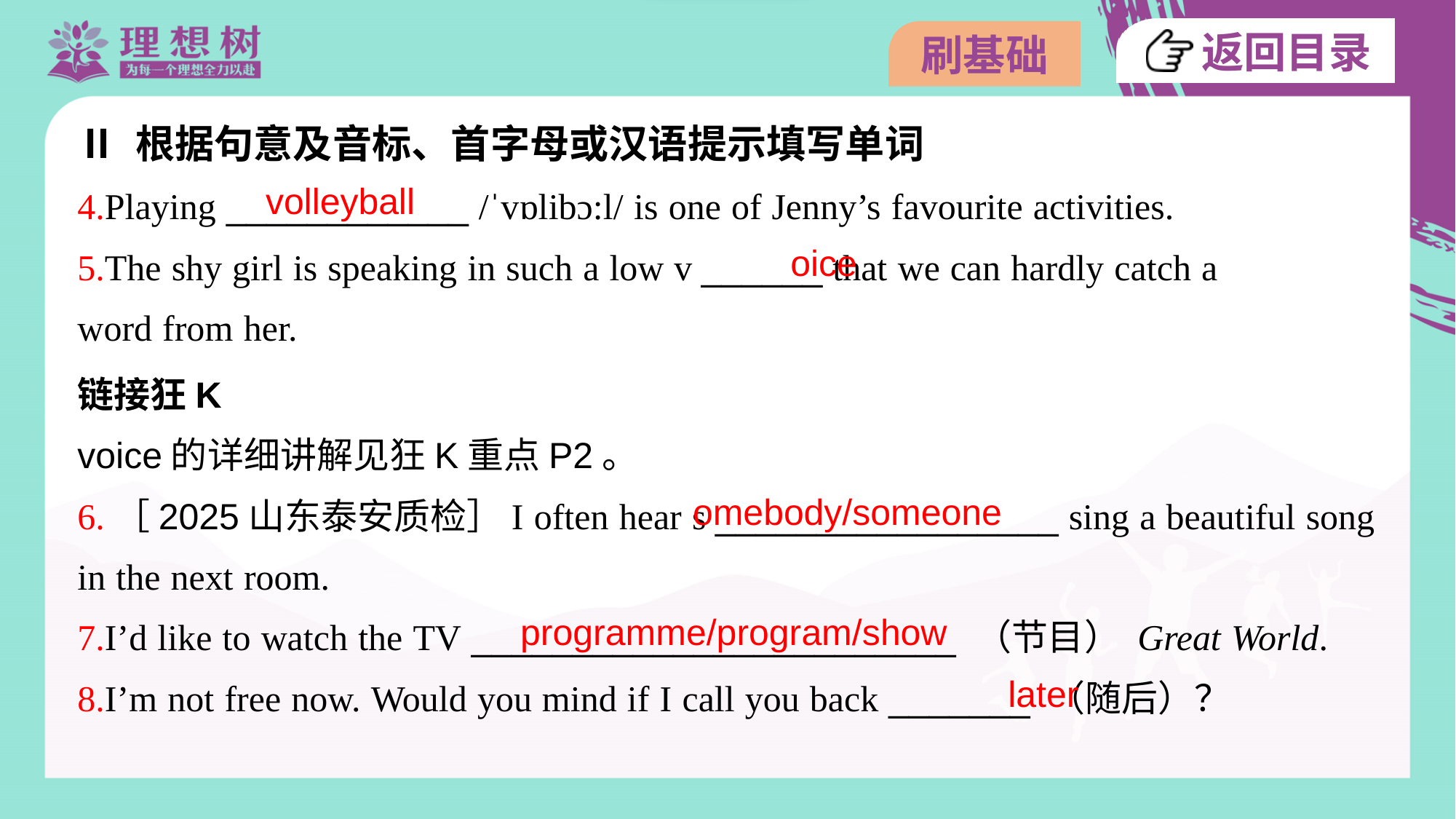

Ⅱ 根据句意及音标、首字母或汉语提示填写单词
volleyball
4.Playing ____________ /ˈvɒlibɔ:l/ is one of Jenny’s favourite activities.
5.The shy girl is speaking in such a low v ______ that we can hardly catch a
word from her.
oice
链接狂K
voice的详细讲解见狂K重点P2。
omebody/someone
6.［2025山东泰安质检］I often hear s _________________ sing a beautiful song
in the next room.
7.I’d like to watch the TV ________________________ （节目） Great World.
8.I’m not free now. Would you mind if I call you back _______ （随后）？
programme/program/show
later